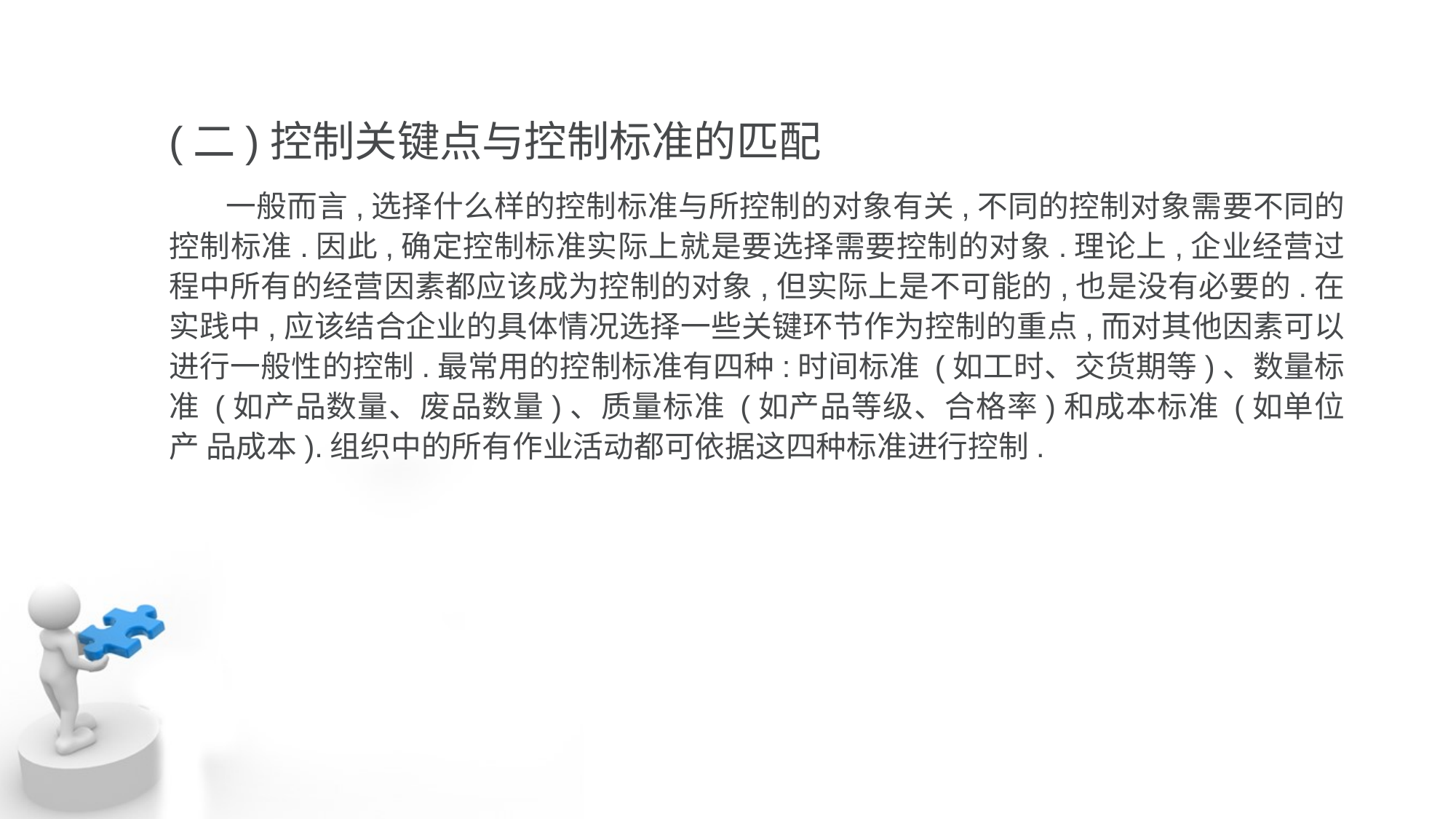

(二)控制关键点与控制标准的匹配
       一般而言,选择什么样的控制标准与所控制的对象有关,不同的控制对象需要不同的 控制标准.因此,确定控制标准实际上就是要选择需要控制的对象.理论上,企业经营过 程中所有的经营因素都应该成为控制的对象,但实际上是不可能的,也是没有必要的.在 实践中,应该结合企业的具体情况选择一些关键环节作为控制的重点,而对其他因素可以 进行一般性的控制.最常用的控制标准有四种:时间标准 (如工时、交货期等)、数量标 准 (如产品数量、废品数量)、质量标准 (如产品等级、合格率)和成本标准 (如单位产 品成本).组织中的所有作业活动都可依据这四种标准进行控制.